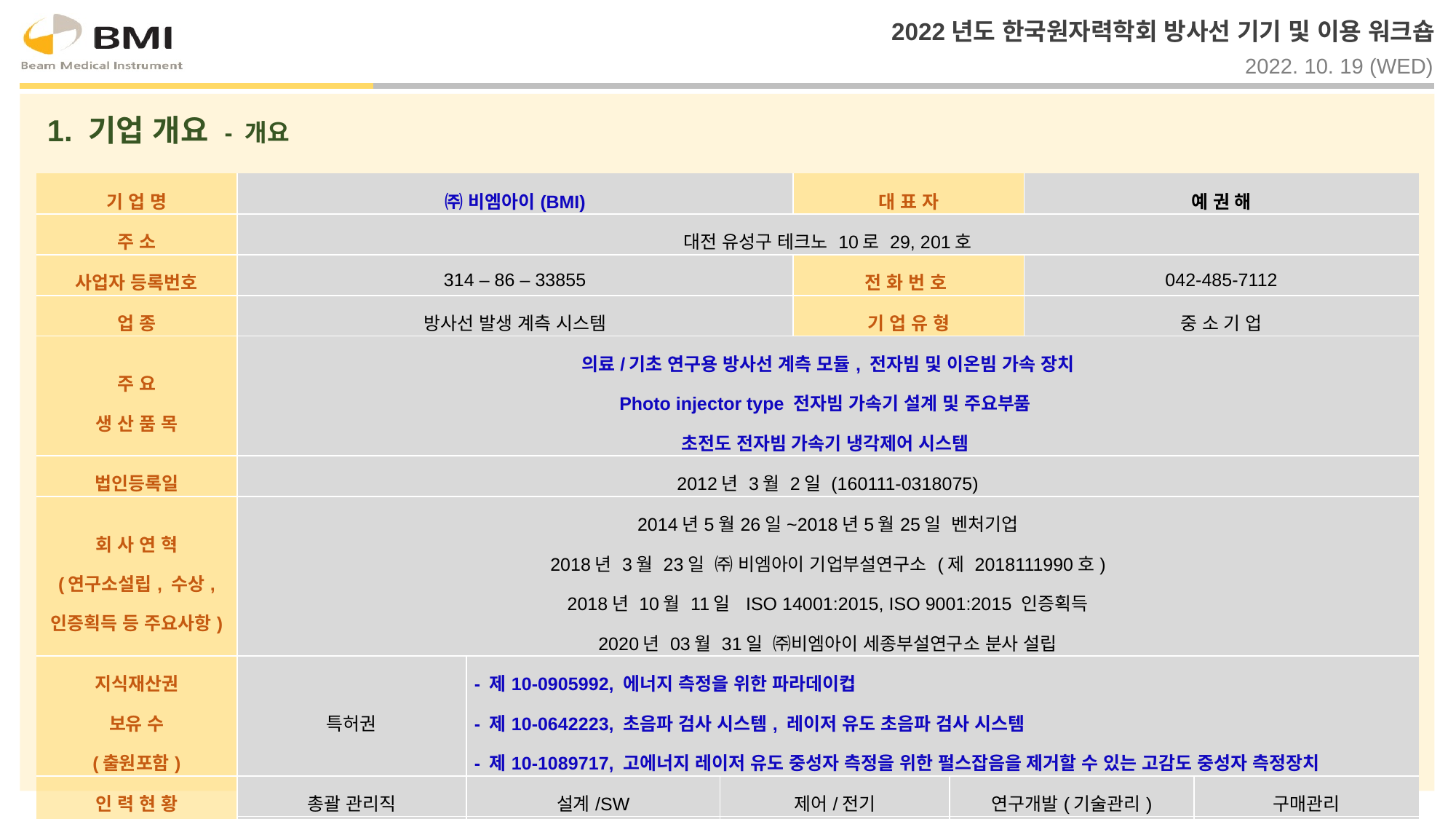

1. 기업 개요 - 개요
| 기 업 명 | ㈜ 비엠아이(BMI) |  |  | 대 표 자 | 대표자 | 예 권 해 |  |
| --- | --- | --- | --- | --- | --- | --- | --- |
| 주 소 | 대전 유성구 테크노 10로 29, 201호 |  |  |  |  |  |  |
| 사업자 등록번호 | 314 – 86 – 33855 |  |  | 전 화 번 호 | 전화번호 | 042-485-7112 |  |
| 업 종 | 방사선 발생 계측 시스템 |  |  | 기 업 유 형 | 기업유형 | 중 소 기 업 |  |
| 주 요 생 산 품 목 | 의료/기초 연구용 방사선 계측 모듈, 전자빔 및 이온빔 가속 장치 Photo injector type 전자빔 가속기 설계 및 주요부품 초전도 전자빔 가속기 냉각제어 시스템 |  |  |  |  |  |  |
| 법인등록일 | 2012년 3월 2일 (160111-0318075) |  |  |  |  |  |  |
| 회 사 연 혁 (연구소설립, 수상, 인증획득 등 주요사항) | 2014년5월26일~2018년5월25일 벤처기업 2018년 3월 23일 ㈜ 비엠아이 기업부설연구소 (제 2018111990호) 2018년 10월 11일 ISO 14001:2015, ISO 9001:2015 인증획득 2020년 03월 31일 ㈜비엠아이 세종부설연구소 분사 설립 |  |  |  | 주요내용(연구소설립, 수상, 인증획득 등 주요사항) |  |  |
| 지식재산권 보유 수 (출원포함) | 특허권 | - 제10-0905992, 에너지 측정을 위한 파라데이컵 - 제10-0642223, 초음파 검사 시스템, 레이저 유도 초음파 검사 시스템 - 제10-1089717, 고에너지 레이저 유도 중성자 측정을 위한 펄스잡음을 제거할 수 있는 고감도 중성자 측정장치 |  |  |  |  |  |
| 인 력 현 황 현 8 명 | 총괄 관리직 | 설계/SW | 제어/전기 |  | 연구개발(기술관리) |  | 구매관리 |
|  | 1 | 3 | 1 |  | 2 |  | 1 |